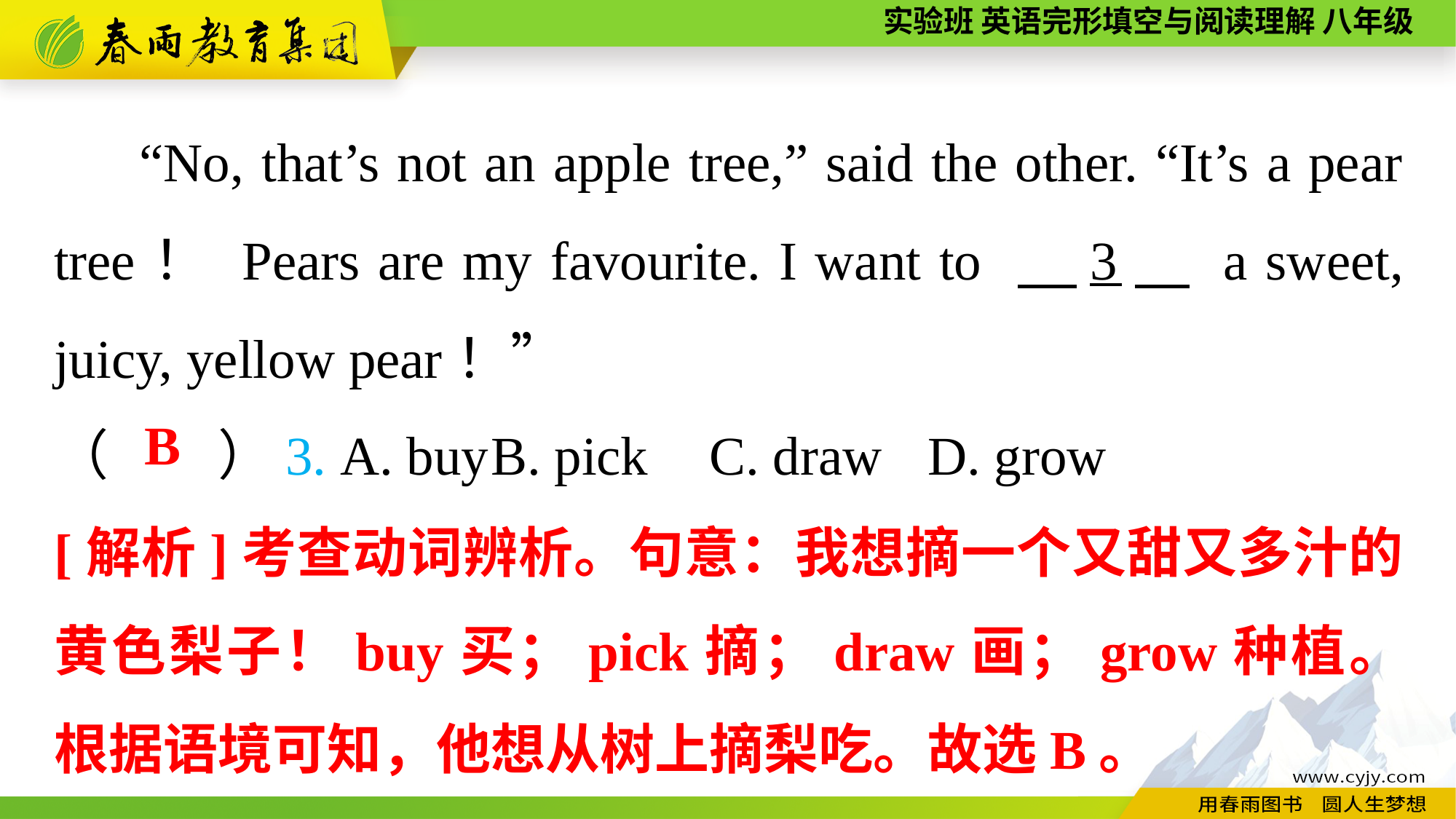

“No, that’s not an apple tree,” said the other. “It’s a pear tree！ Pears are my favourite. I want to 　3　 a sweet, juicy, yellow pear！”
（　　）3. A. buy	B. pick	C. draw	D. grow
B
[解析]考查动词辨析。句意：我想摘一个又甜又多汁的黄色梨子！buy买；pick摘；draw画；grow种植。根据语境可知，他想从树上摘梨吃。故选B。